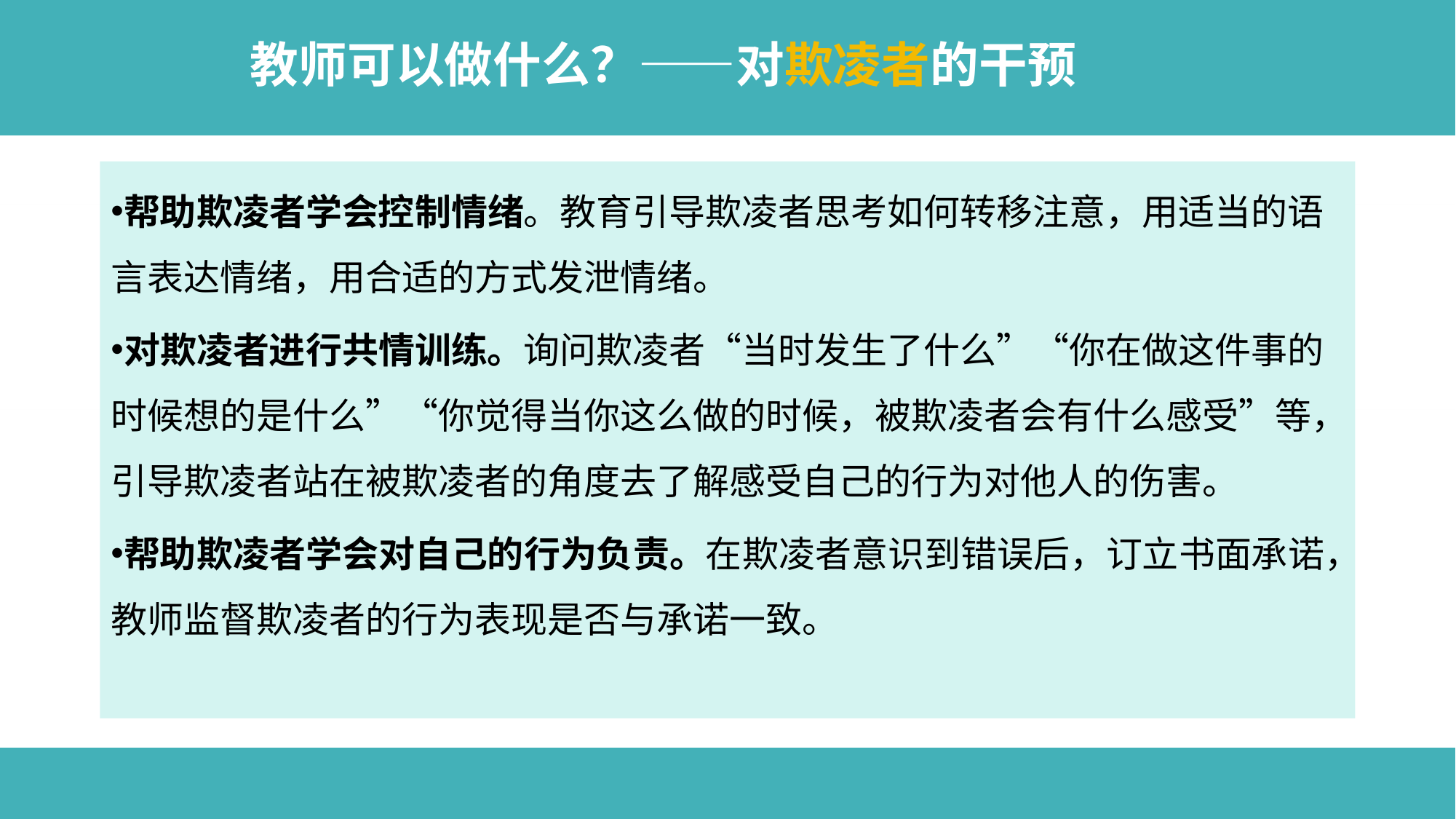

# 教师可以做什么？——对欺凌者的干预
帮助欺凌者学会控制情绪。教育引导欺凌者思考如何转移注意，用适当的语言表达情绪，用合适的方式发泄情绪。
对欺凌者进行共情训练。询问欺凌者“当时发生了什么”“你在做这件事的时候想的是什么”“你觉得当你这么做的时候，被欺凌者会有什么感受”等，引导欺凌者站在被欺凌者的角度去了解感受自己的行为对他人的伤害。
帮助欺凌者学会对自己的行为负责。在欺凌者意识到错误后，订立书面承诺，教师监督欺凌者的行为表现是否与承诺一致。